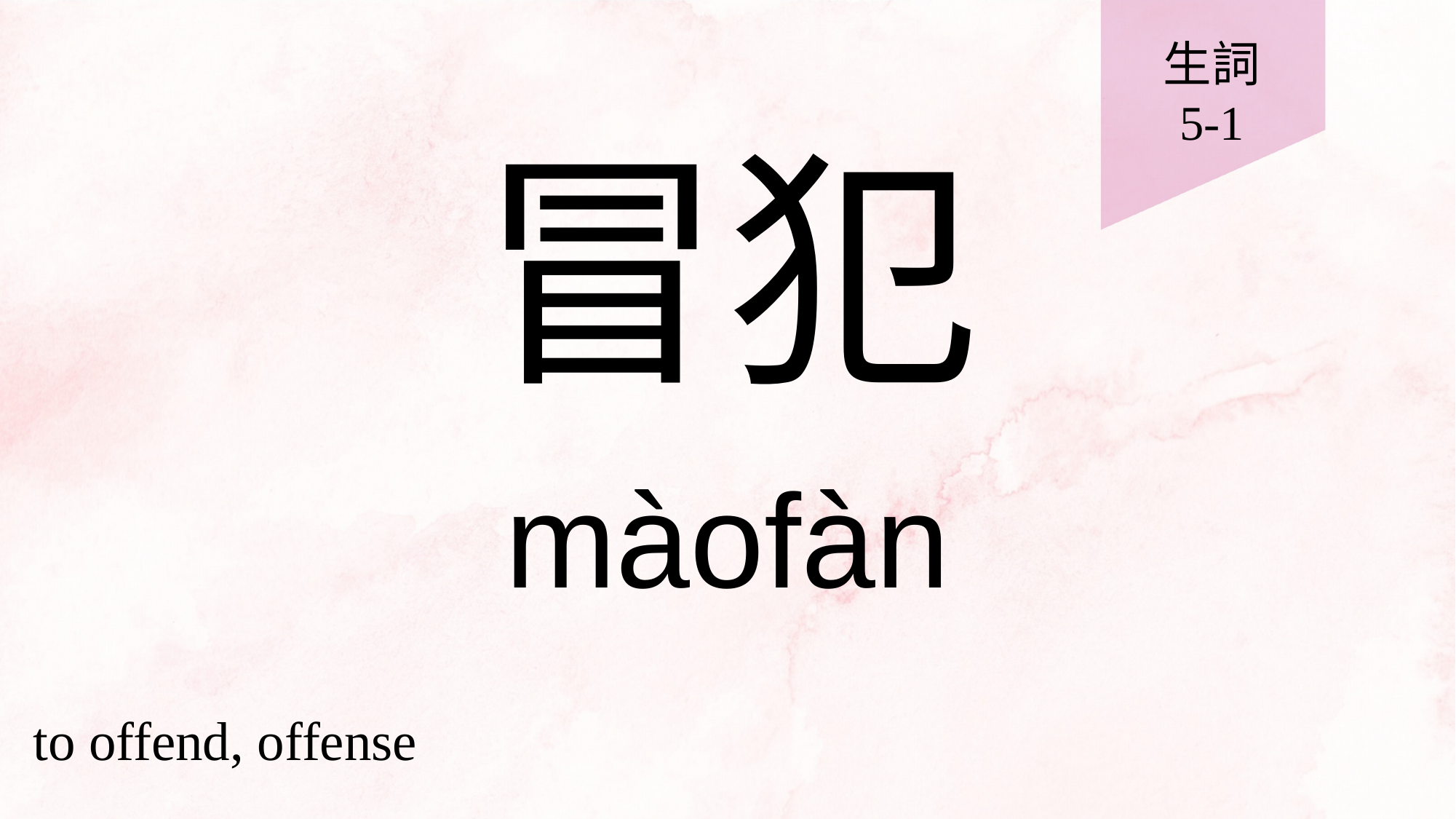

生詞
5-1
# 冒犯
màofàn
to offend, offense